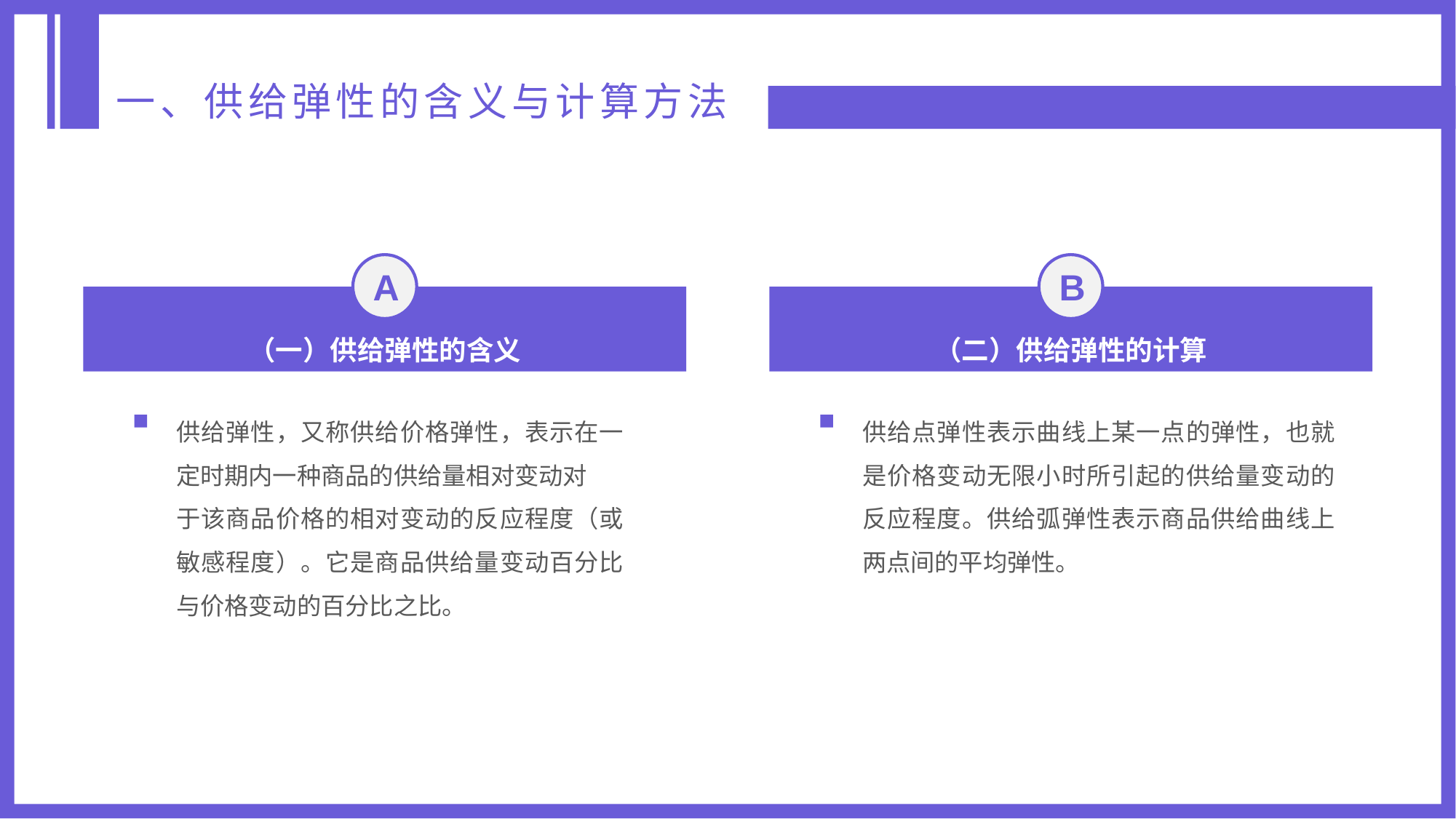

一、供给弹性的含义与计算方法
A
B
（一）供给弹性的含义
（二）供给弹性的计算
供给弹性，又称供给价格弹性，表示在一定时期内一种商品的供给量相对变动对
于该商品价格的相对变动的反应程度（或敏感程度）。它是商品供给量变动百分比与价格变动的百分比之比。

供给点弹性表示曲线上某一点的弹性，也就是价格变动无限小时所引起的供给量变动的反应程度。供给弧弹性表示商品供给曲线上两点间的平均弹性。